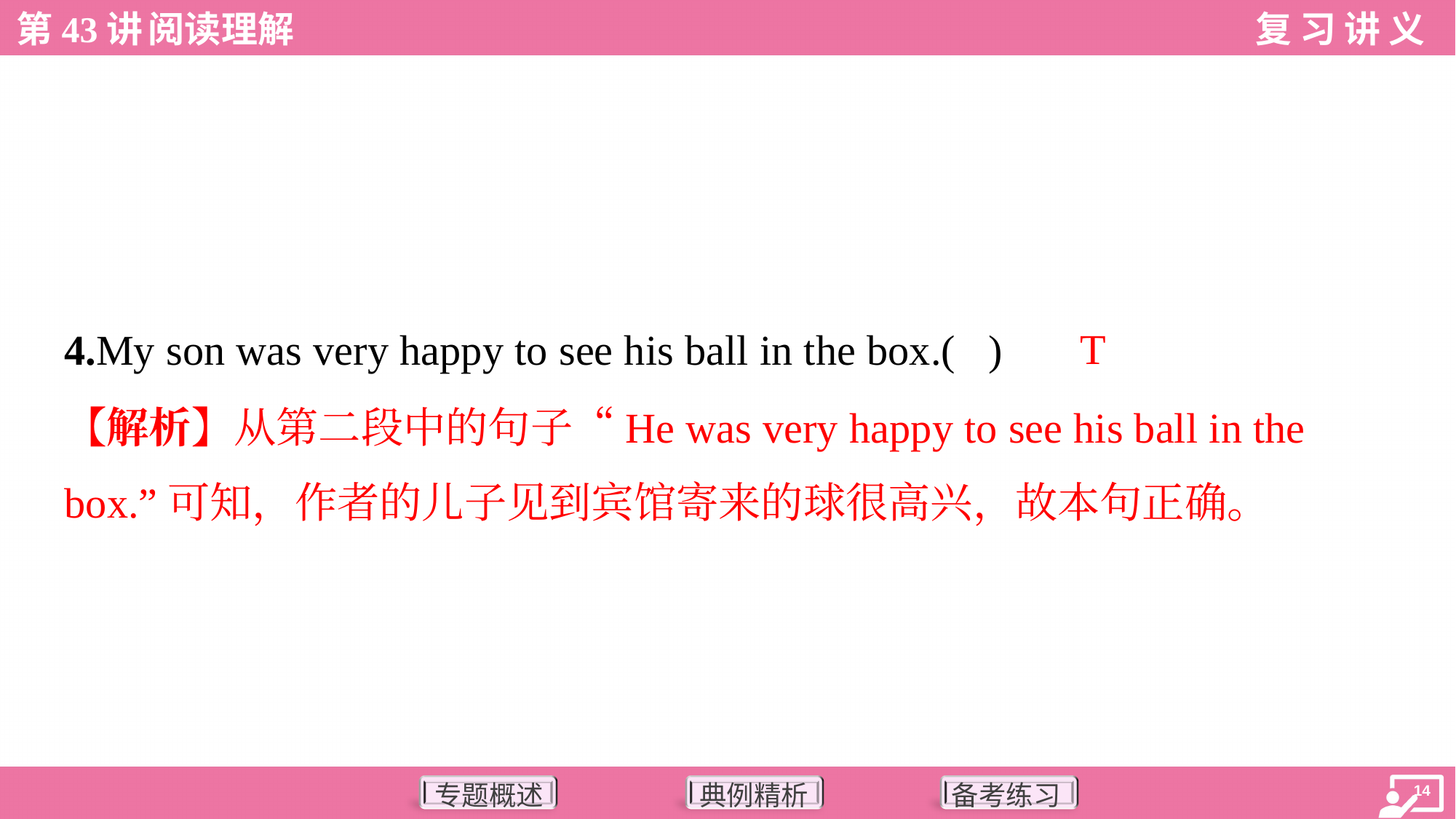

T
4.My son was very happy to see his ball in the box.(   )
【解析】从第二段中的句子“He was very happy to see his ball in the
box.”可知，作者的儿子见到宾馆寄来的球很高兴，故本句正确。